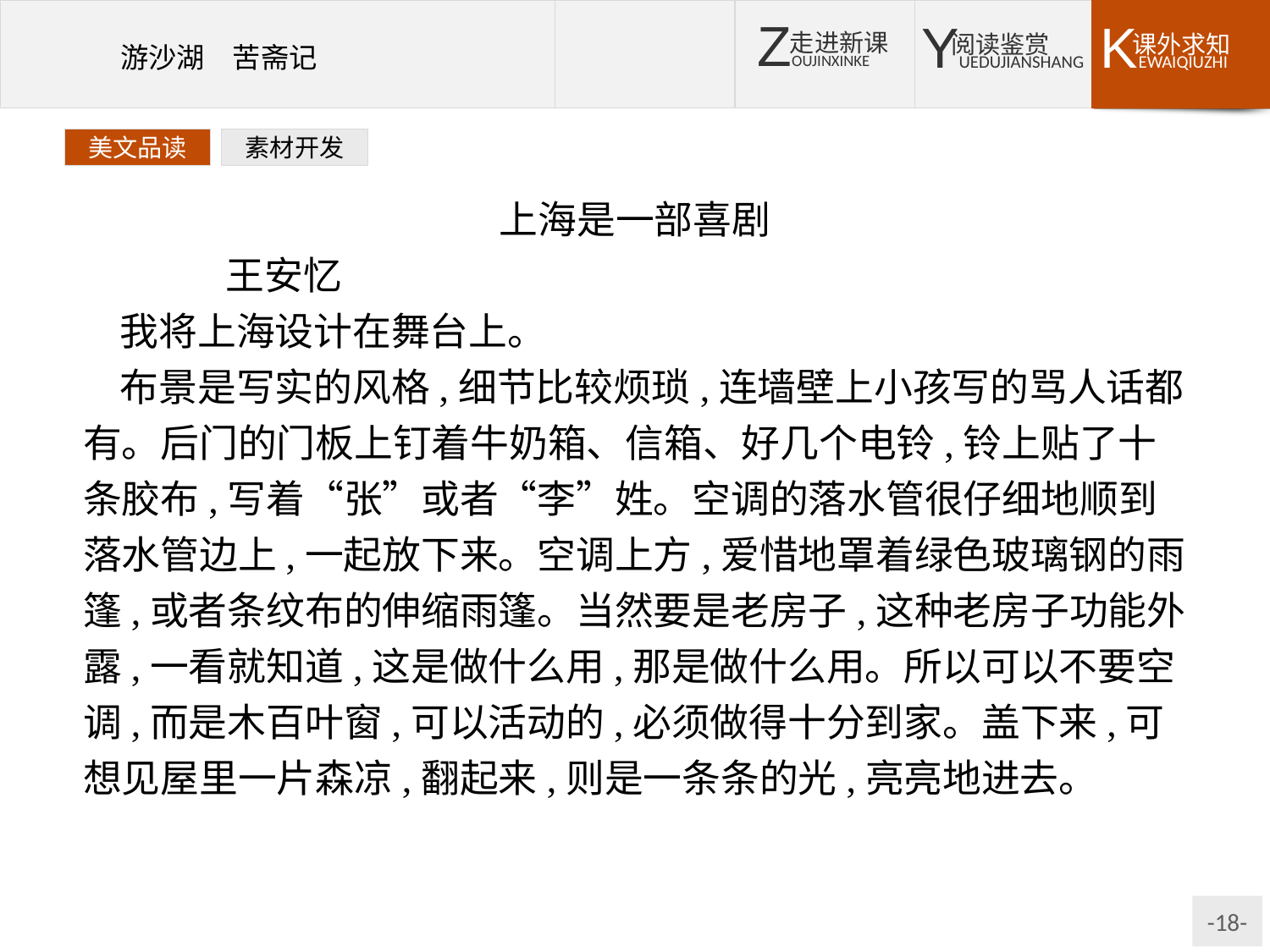

美文品读
素材开发
上海是一部喜剧
	王安忆
我将上海设计在舞台上。
布景是写实的风格,细节比较烦琐,连墙壁上小孩写的骂人话都有。后门的门板上钉着牛奶箱、信箱、好几个电铃,铃上贴了十条胶布,写着“张”或者“李”姓。空调的落水管很仔细地顺到落水管边上,一起放下来。空调上方,爱惜地罩着绿色玻璃钢的雨篷,或者条纹布的伸缩雨篷。当然要是老房子,这种老房子功能外露,一看就知道,这是做什么用,那是做什么用。所以可以不要空调,而是木百叶窗,可以活动的,必须做得十分到家。盖下来,可想见屋里一片森凉,翻起来,则是一条条的光,亮亮地进去。